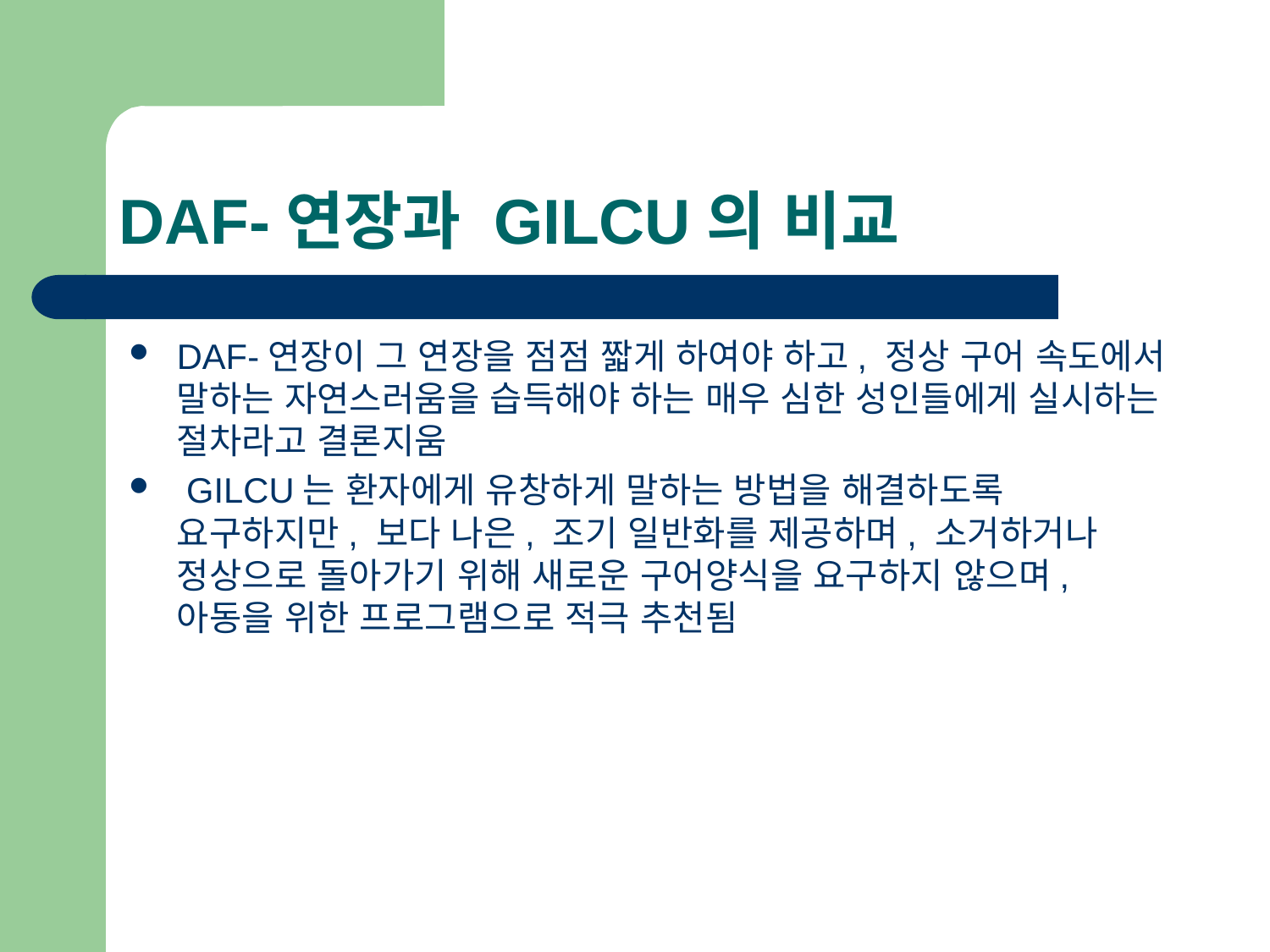

# DAF-연장과 GILCU의 비교
DAF-연장이 그 연장을 점점 짧게 하여야 하고, 정상 구어 속도에서 말하는 자연스러움을 습득해야 하는 매우 심한 성인들에게 실시하는 절차라고 결론지움
 GILCU는 환자에게 유창하게 말하는 방법을 해결하도록 요구하지만, 보다 나은, 조기 일반화를 제공하며, 소거하거나 정상으로 돌아가기 위해 새로운 구어양식을 요구하지 않으며, 아동을 위한 프로그램으로 적극 추천됨